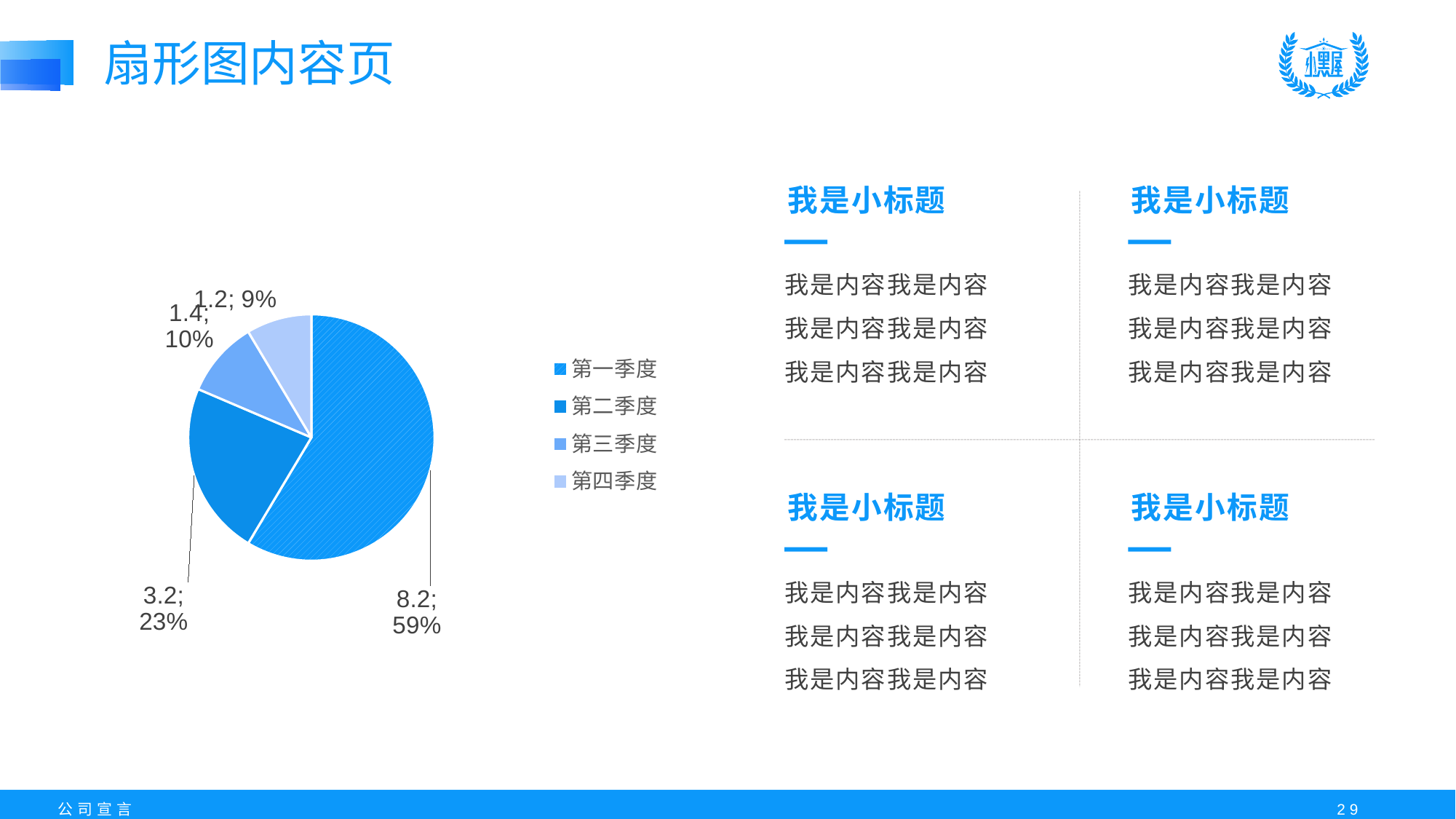

扇形图内容页

### Chart

| Category | 销售额 |
|---|---|
| 第一季度 | 8.2 |
| 第二季度 | 3.2 |
| 第三季度 | 1.4 |
| 第四季度 | 1.2 |
我是小标题

我是内容我是内容
我是内容我是内容
我是内容我是内容
我是小标题

我是内容我是内容
我是内容我是内容
我是内容我是内容
我是小标题

我是内容我是内容
我是内容我是内容
我是内容我是内容
我是小标题

我是内容我是内容
我是内容我是内容
我是内容我是内容
29